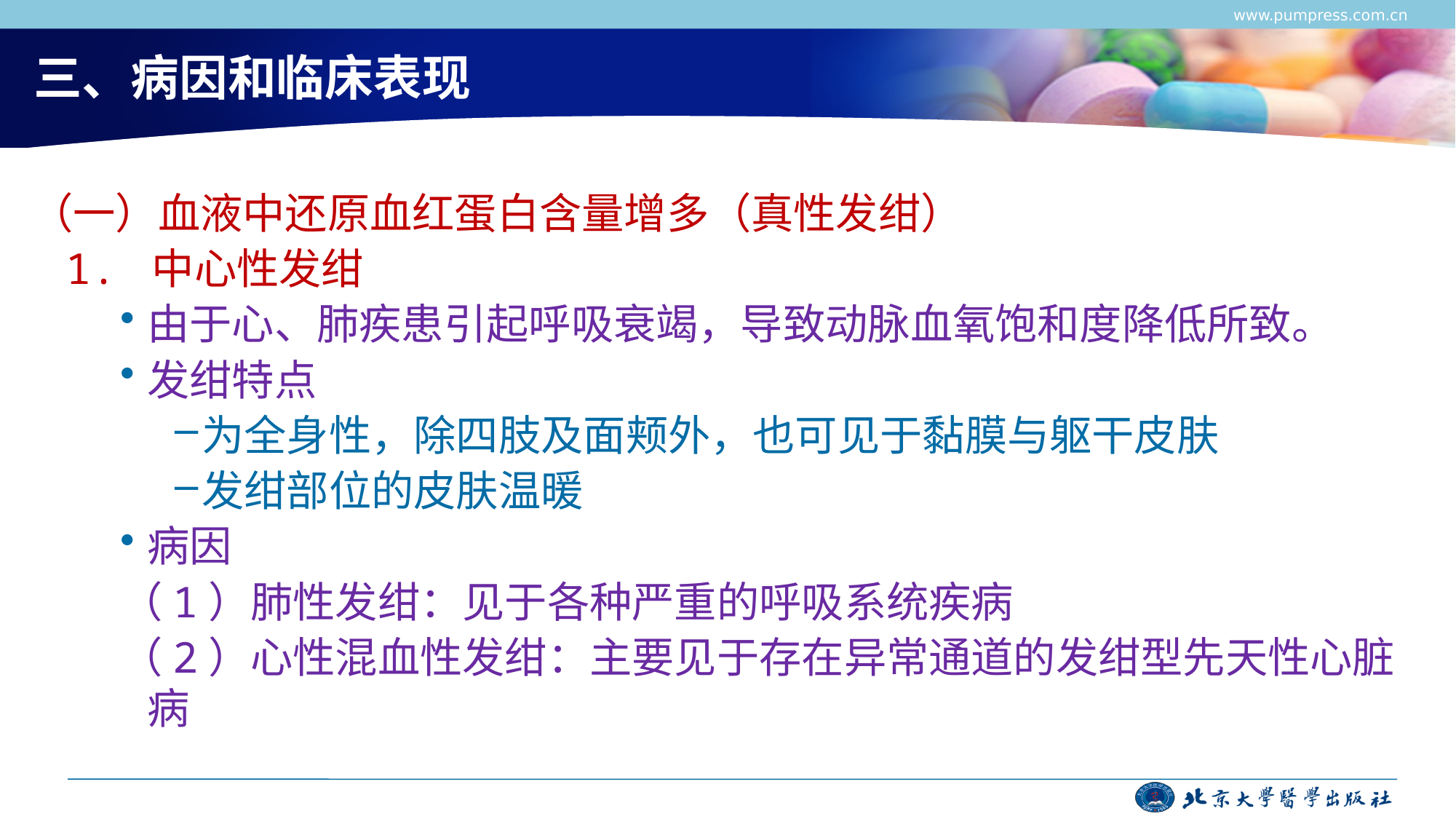

www.pumpress.com.cn
# 三、病因和临床表现
 （一）血液中还原血红蛋白含量增多（真性发绀）
1. 中心性发绀
由于心、肺疾患引起呼吸衰竭，导致动脉血氧饱和度降低所致。
发绀特点
为全身性，除四肢及面颊外，也可见于黏膜与躯干皮肤
发绀部位的皮肤温暖
病因
（1）肺性发绀：见于各种严重的呼吸系统疾病
（2）心性混血性发绀：主要见于存在异常通道的发绀型先天性心脏病